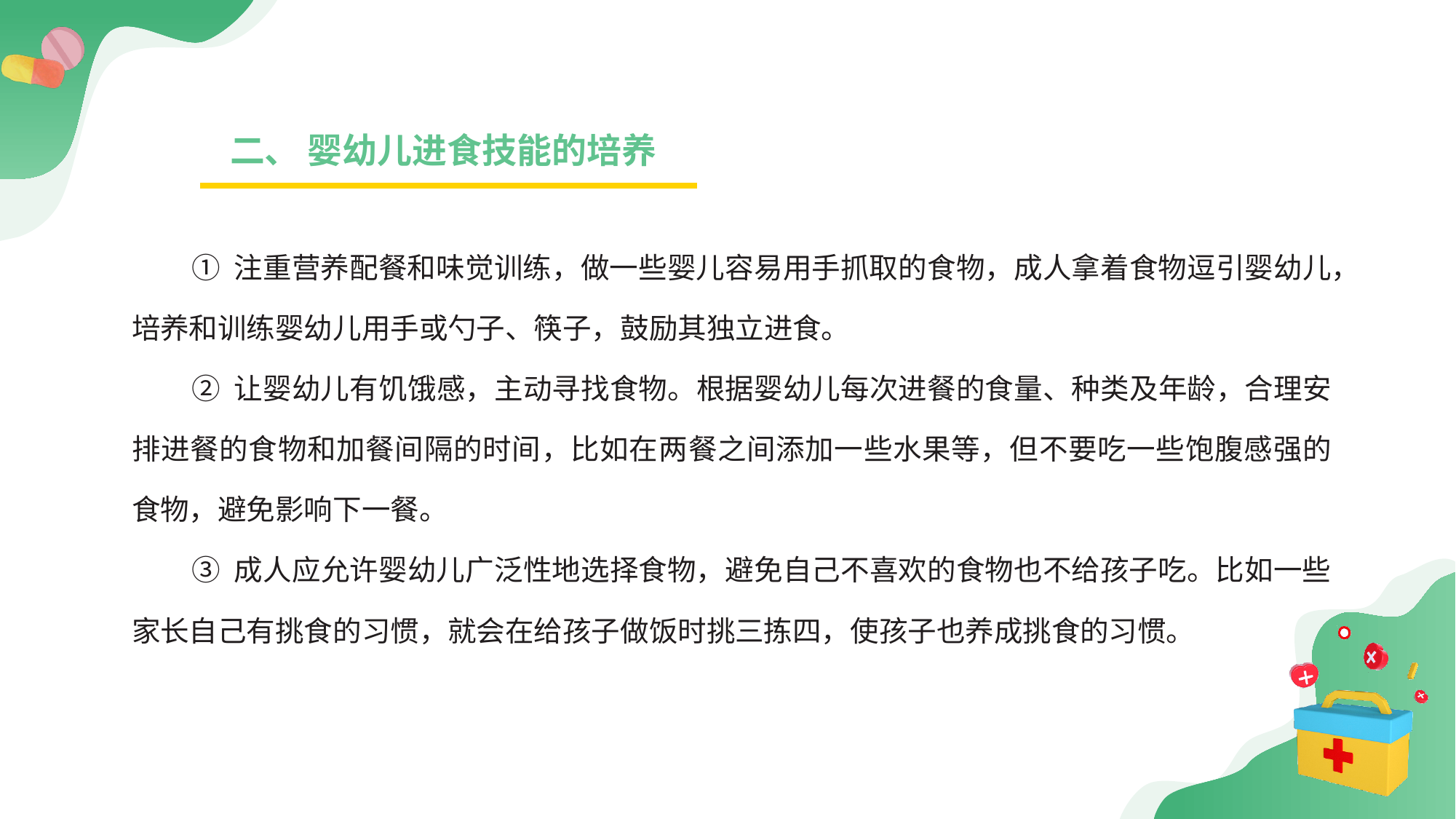

二、 婴幼儿进食技能的培养
① 注重营养配餐和味觉训练，做一些婴儿容易用手抓取的食物，成人拿着食物逗引婴幼儿，培养和训练婴幼儿用手或勺子、筷子，鼓励其独立进食。
② 让婴幼儿有饥饿感，主动寻找食物。根据婴幼儿每次进餐的食量、种类及年龄，合理安排进餐的食物和加餐间隔的时间，比如在两餐之间添加一些水果等，但不要吃一些饱腹感强的食物，避免影响下一餐。
③ 成人应允许婴幼儿广泛性地选择食物，避免自己不喜欢的食物也不给孩子吃。比如一些家长自己有挑食的习惯，就会在给孩子做饭时挑三拣四，使孩子也养成挑食的习惯。